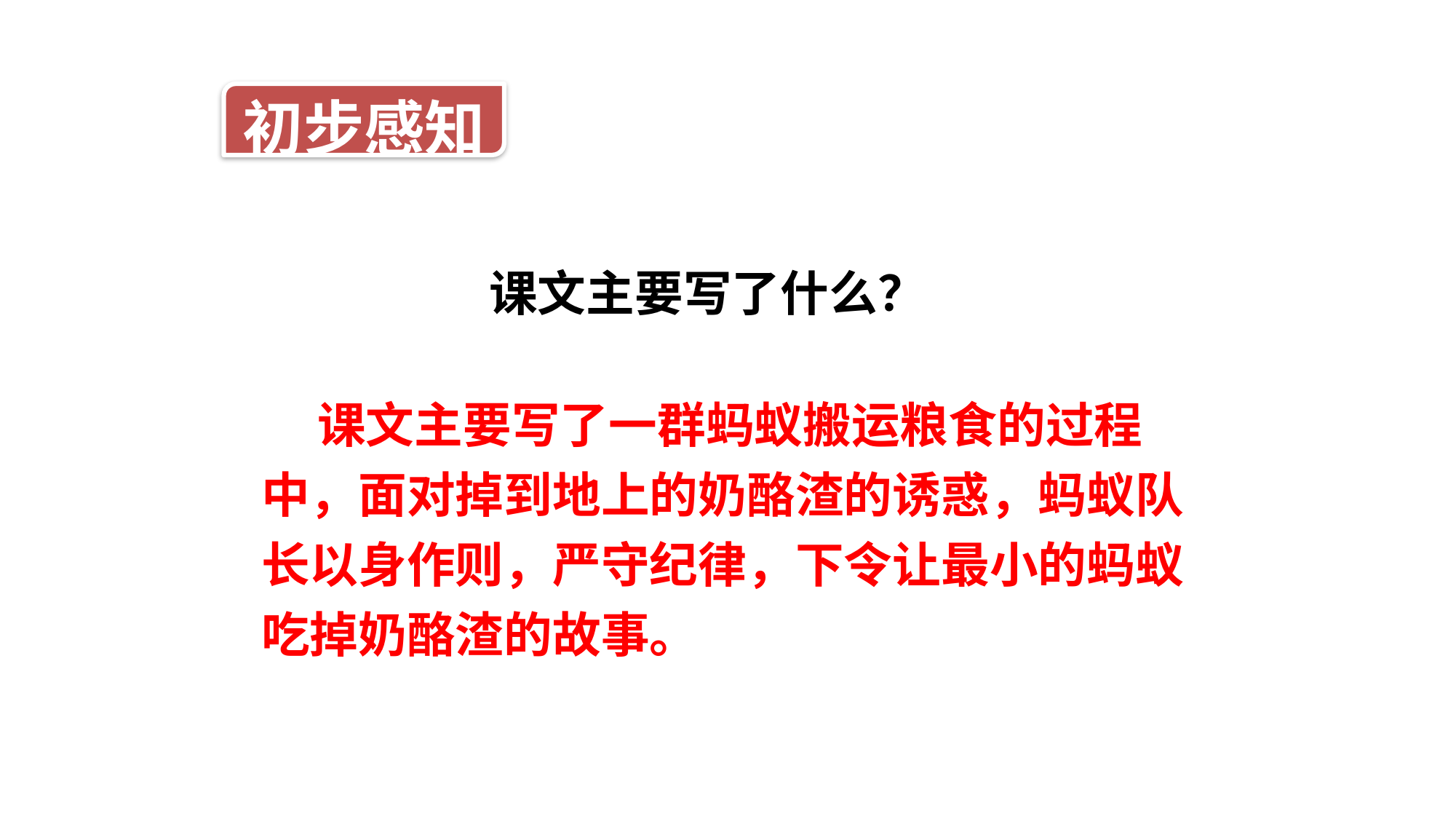

初步感知
课文主要写了什么？
    课文主要写了一群蚂蚁搬运粮食的过程中，面对掉到地上的奶酪渣的诱惑，蚂蚁队长以身作则，严守纪律，下令让最小的蚂蚁吃掉奶酪渣的故事。